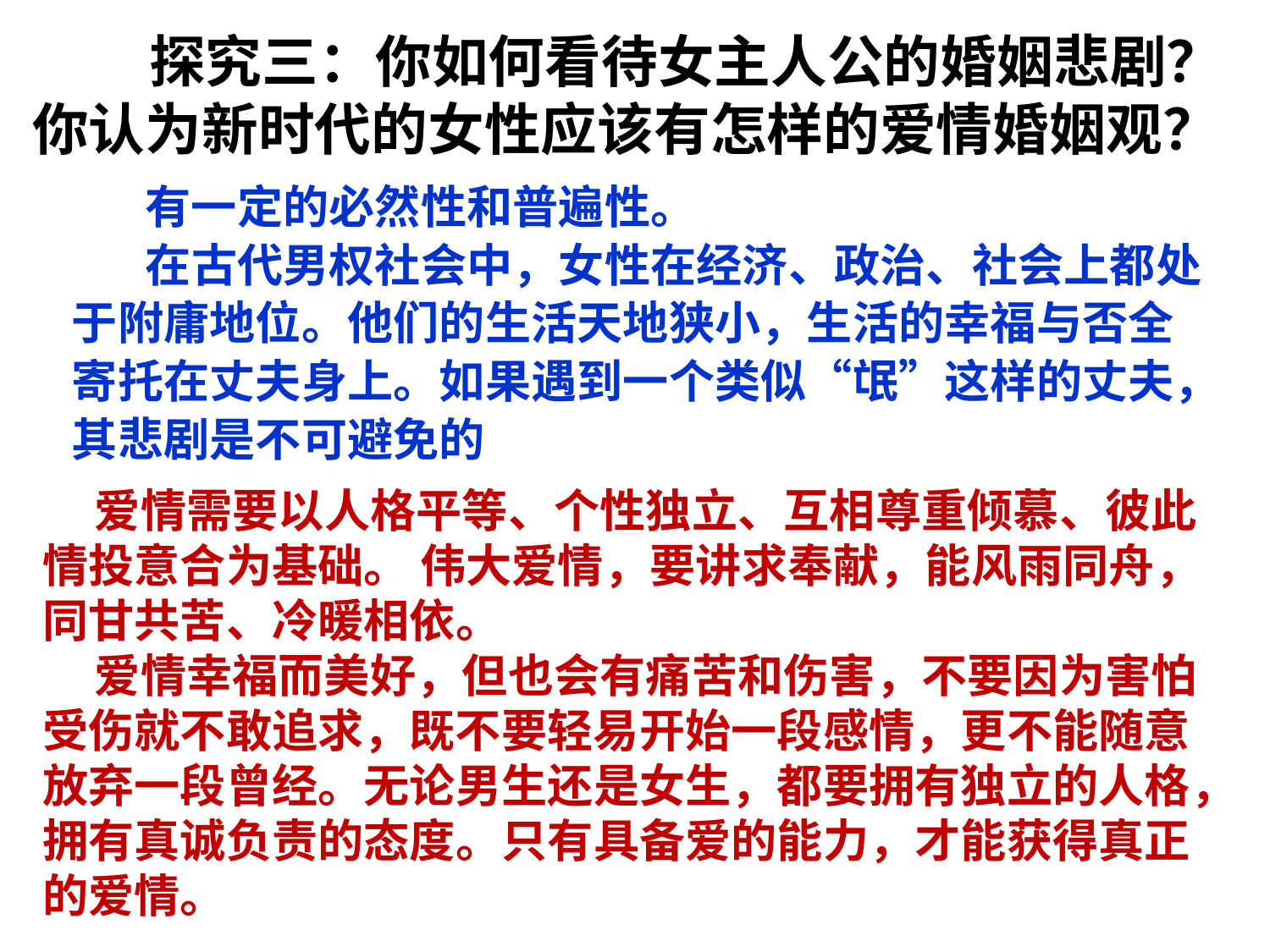

探究三：你如何看待女主人公的婚姻悲剧？你认为新时代的女性应该有怎样的爱情婚姻观？
      有一定的必然性和普遍性。
      在古代男权社会中，女性在经济、政治、社会上都处于附庸地位。他们的生活天地狭小，生活的幸福与否全寄托在丈夫身上。如果遇到一个类似“氓”这样的丈夫，其悲剧是不可避免的
    爱情需要以人格平等、个性独立、互相尊重倾慕、彼此情投意合为基础。 伟大爱情，要讲求奉献，能风雨同舟，同甘共苦、冷暖相依。
    爱情幸福而美好，但也会有痛苦和伤害，不要因为害怕受伤就不敢追求，既不要轻易开始一段感情，更不能随意放弃一段曾经。无论男生还是女生，都要拥有独立的人格，拥有真诚负责的态度。只有具备爱的能力，才能获得真正的爱情。